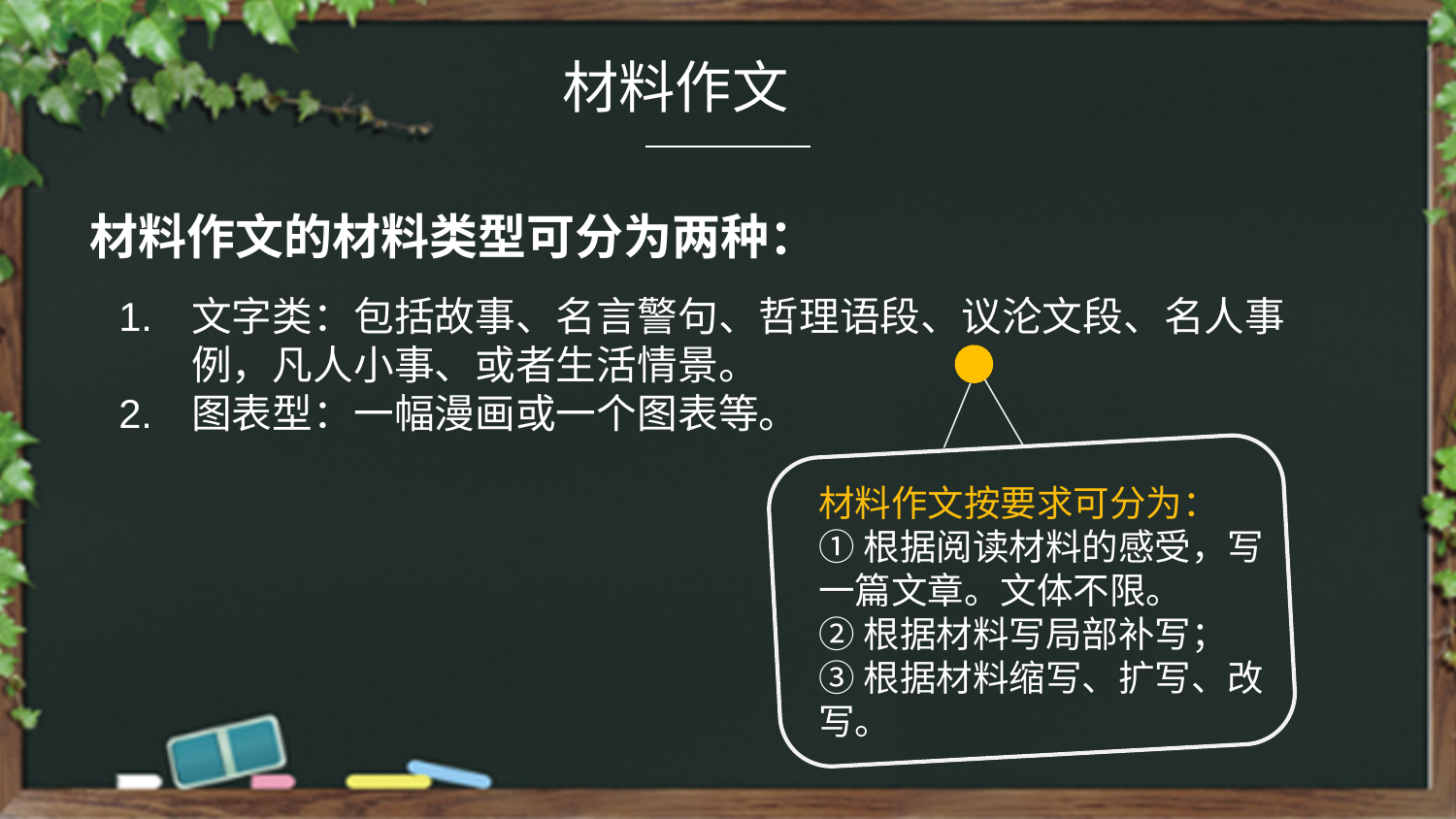

材料作文
材料作文的材料类型可分为两种：
文字类：包括故事、名言警句、哲理语段、议沦文段、名人事例，凡人小事、或者生活情景。
图表型：一幅漫画或一个图表等。

材料作文按要求可分为：
①根据阅读材料的感受，写一篇文章。文体不限。
②根据材料写局部补写；
③根据材料缩写、扩写、改写。